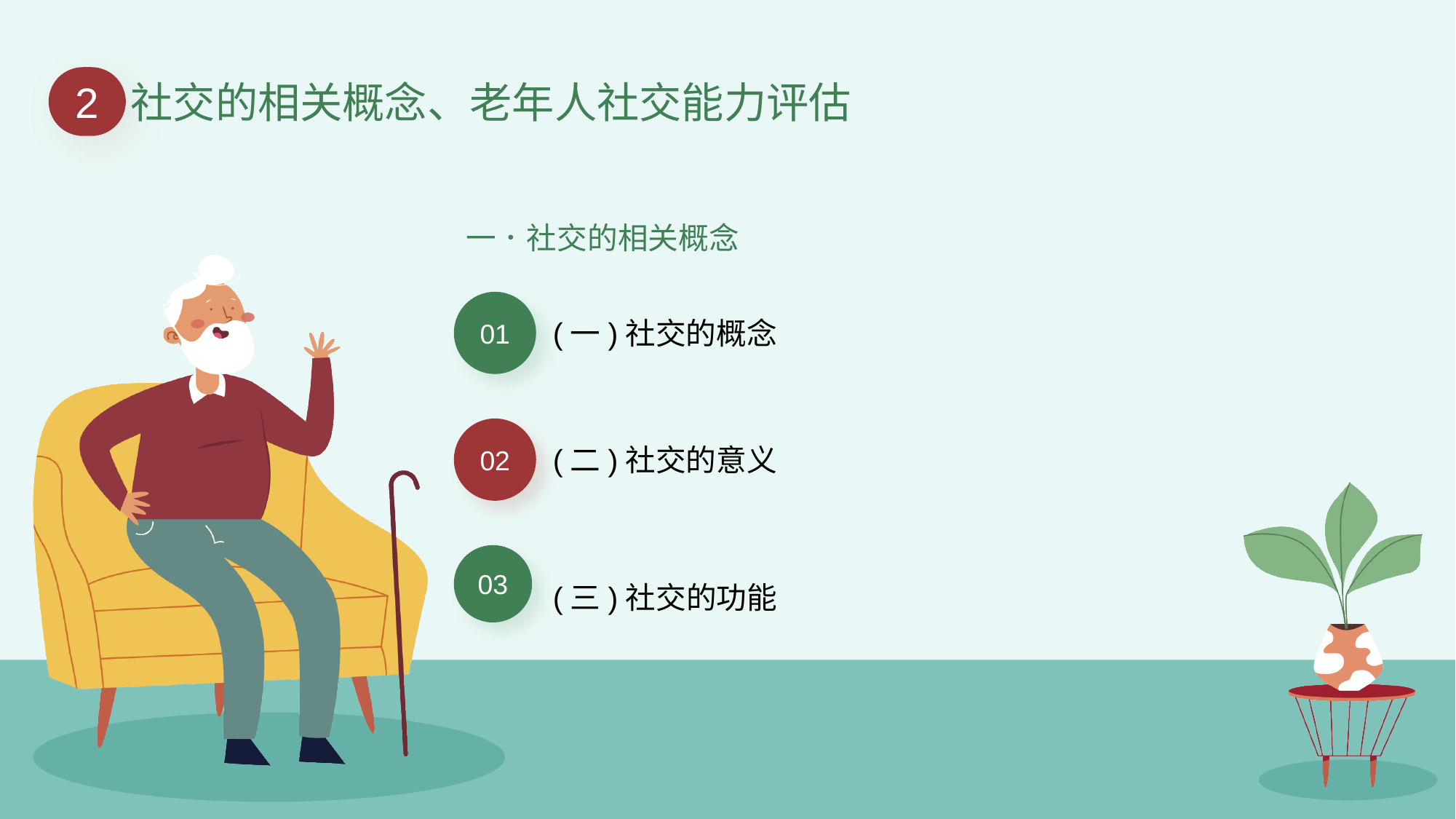

2
社交的相关概念、老年人社交能力评估
一．社交的相关概念
03
01
(一)社交的概念
02
(二)社交的意义
(三)社交的功能